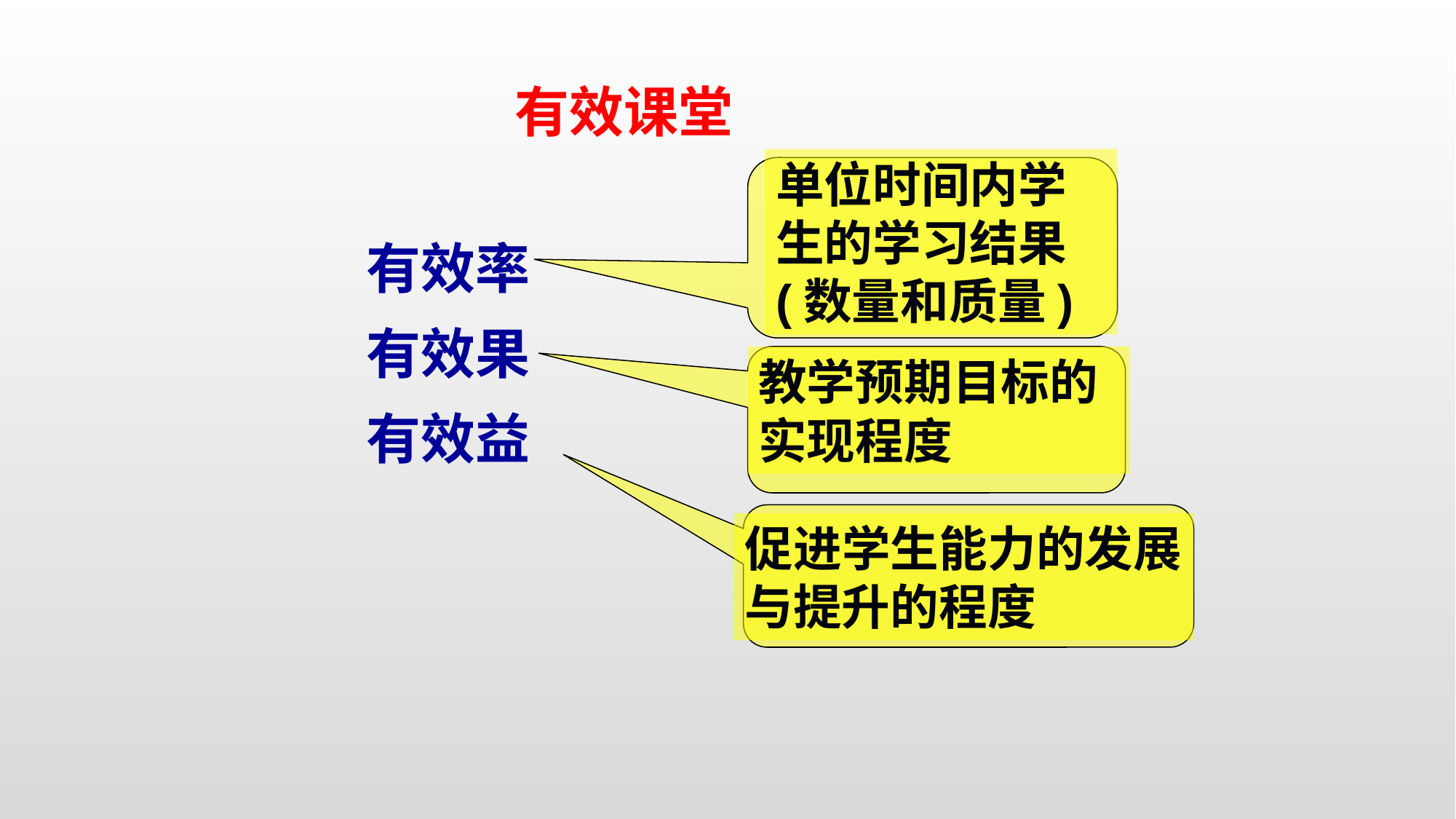

有效课堂
单位时间内学生的学习结果(数量和质量)

有效率
有效果
有效益

教学预期目标的实现程度

促进学生能力的发展与提升的程度